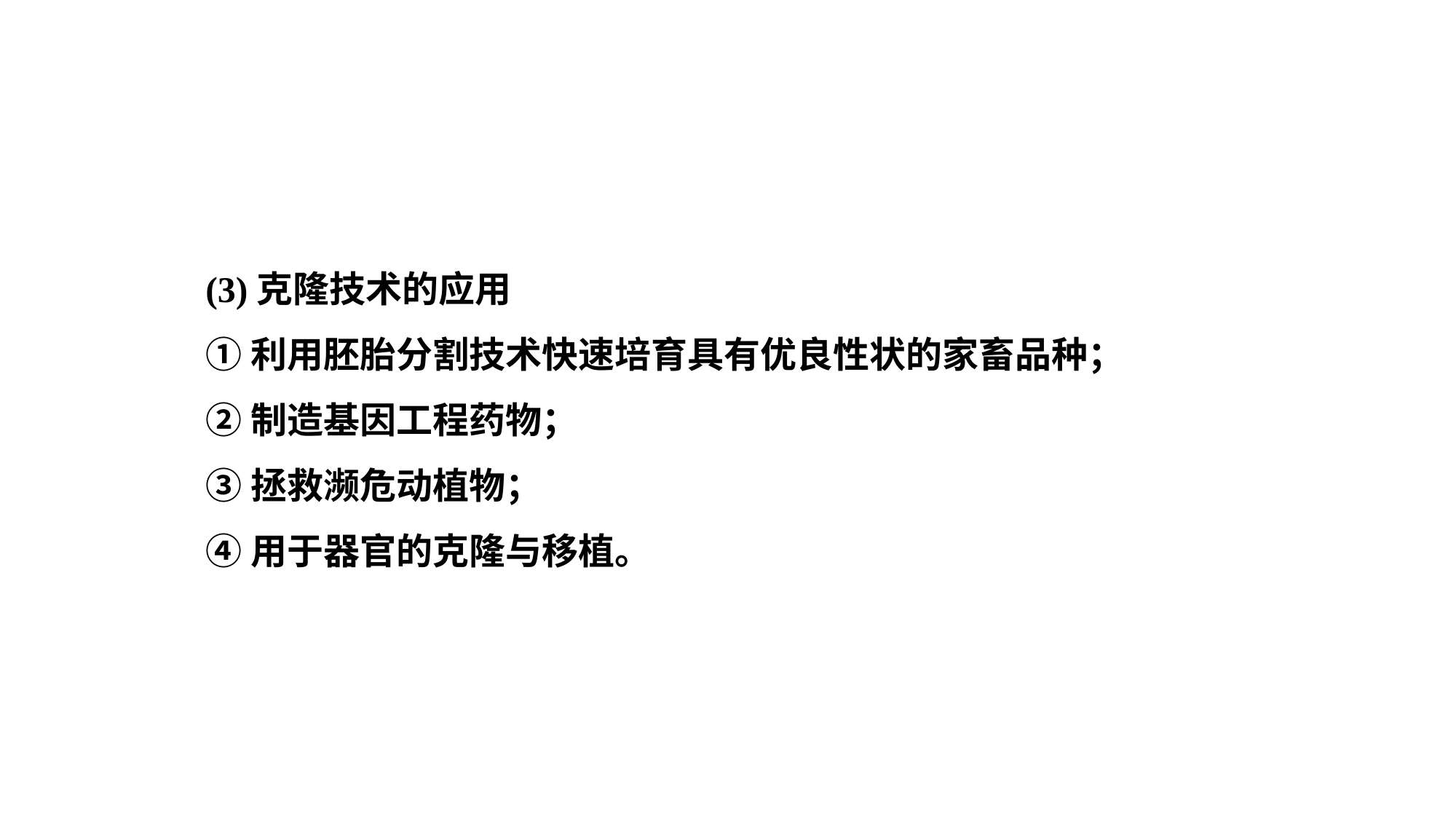

(3)克隆技术的应用
①利用胚胎分割技术快速培育具有优良性状的家畜品种；
②制造基因工程药物；
③拯救濒危动植物；
④用于器官的克隆与移植。